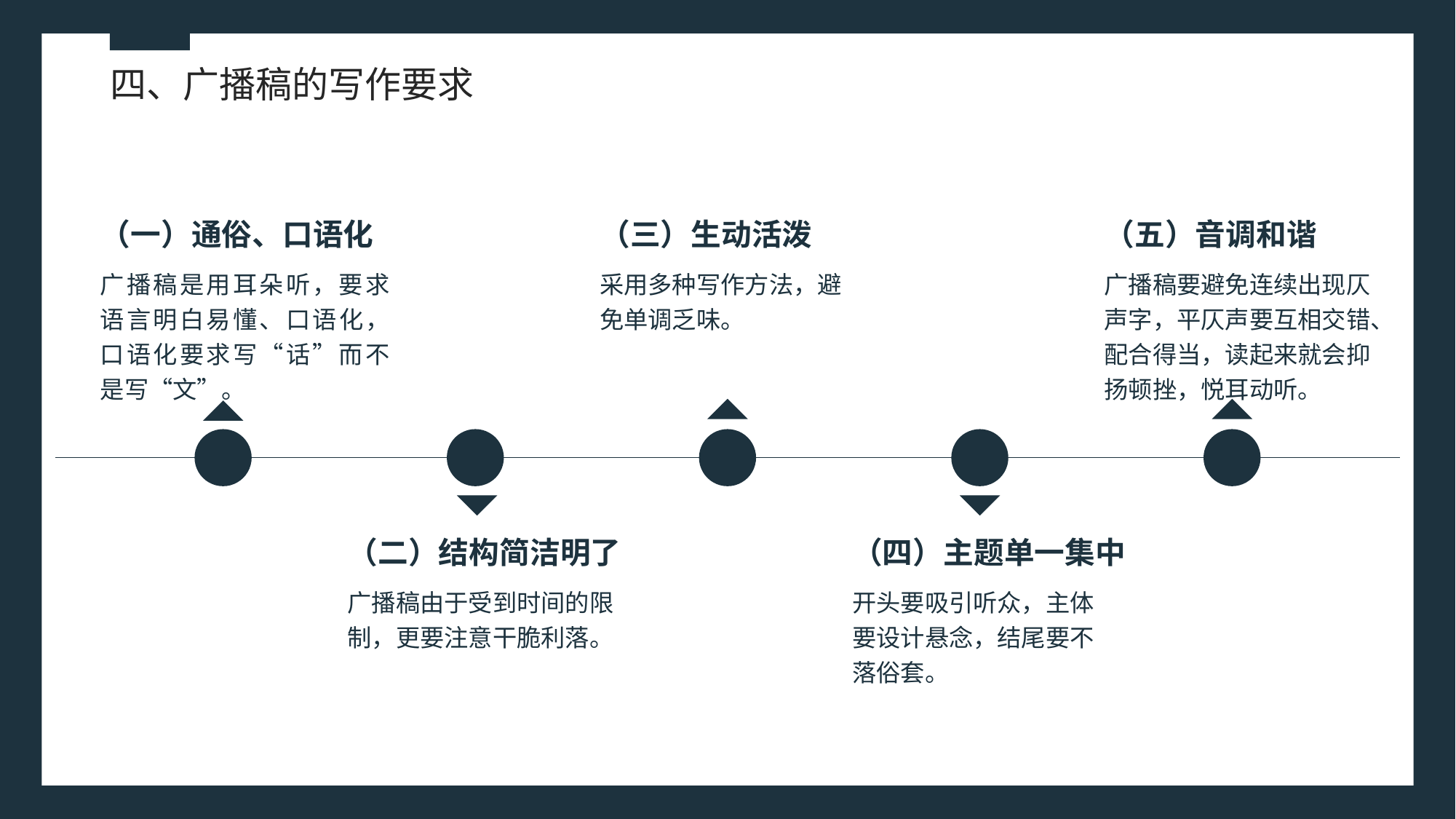

四、广播稿的写作要求
（一）通俗、口语化
（三）生动活泼
（五）音调和谐
采用多种写作方法，避免单调乏味。
广播稿是用耳朵听，要求语言明白易懂、口语化，口语化要求写“话”而不是写“文”。
广播稿要避免连续出现仄声字，平仄声要互相交错、配合得当，读起来就会抑扬顿挫，悦耳动听。

（二）结构简洁明了
（四）主题单一集中
开头要吸引听众，主体要设计悬念，结尾要不落俗套。
广播稿由于受到时间的限制，更要注意干脆利落。